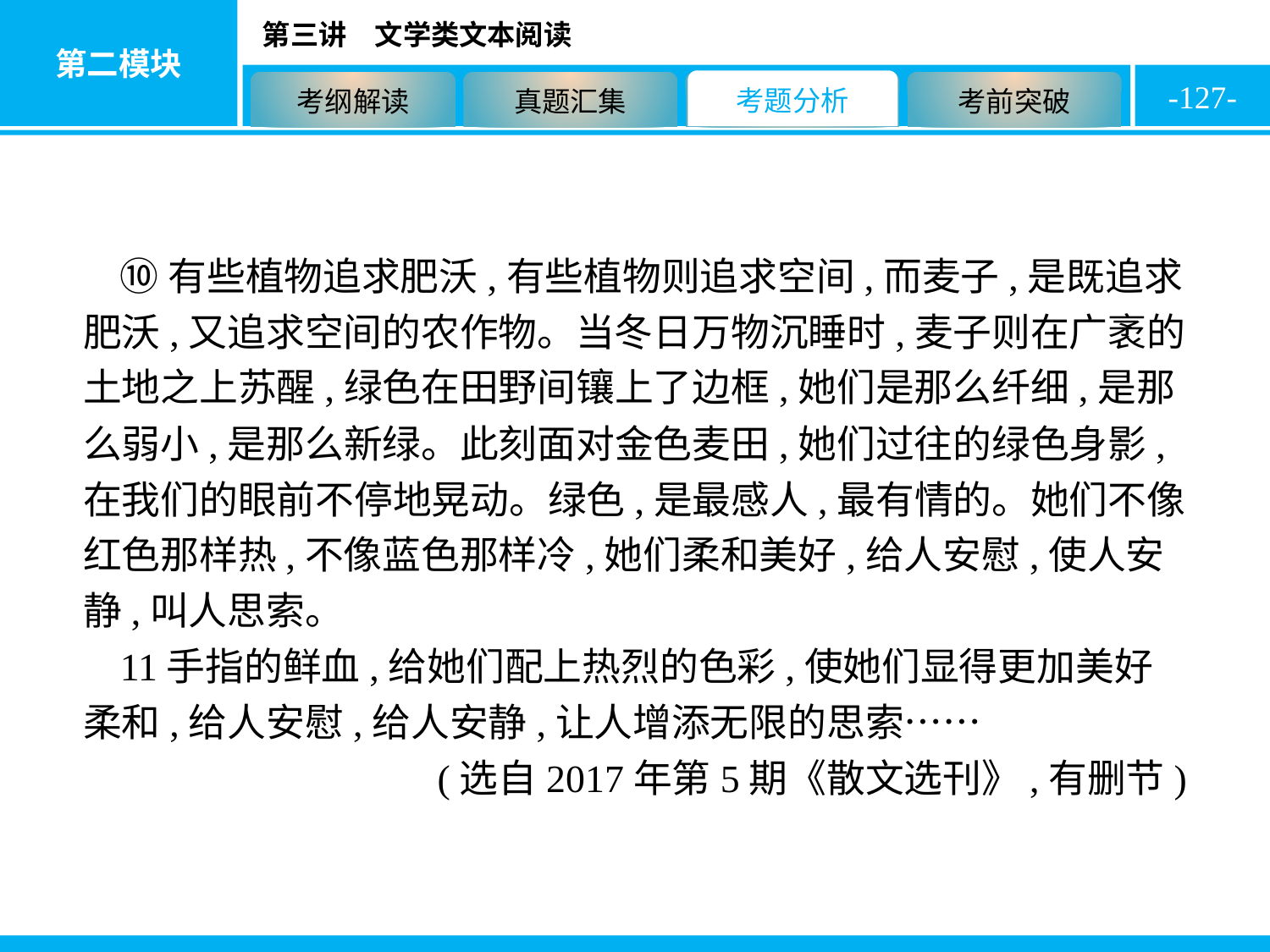

-127-
⑩有些植物追求肥沃,有些植物则追求空间,而麦子,是既追求肥沃,又追求空间的农作物。当冬日万物沉睡时,麦子则在广袤的土地之上苏醒,绿色在田野间镶上了边框,她们是那么纤细,是那么弱小,是那么新绿。此刻面对金色麦田,她们过往的绿色身影,在我们的眼前不停地晃动。绿色,是最感人,最有情的。她们不像红色那样热,不像蓝色那样冷,她们柔和美好,给人安慰,使人安静,叫人思索。
11手指的鲜血,给她们配上热烈的色彩,使她们显得更加美好柔和,给人安慰,给人安静,让人增添无限的思索……
(选自2017年第5期《散文选刊》,有删节)